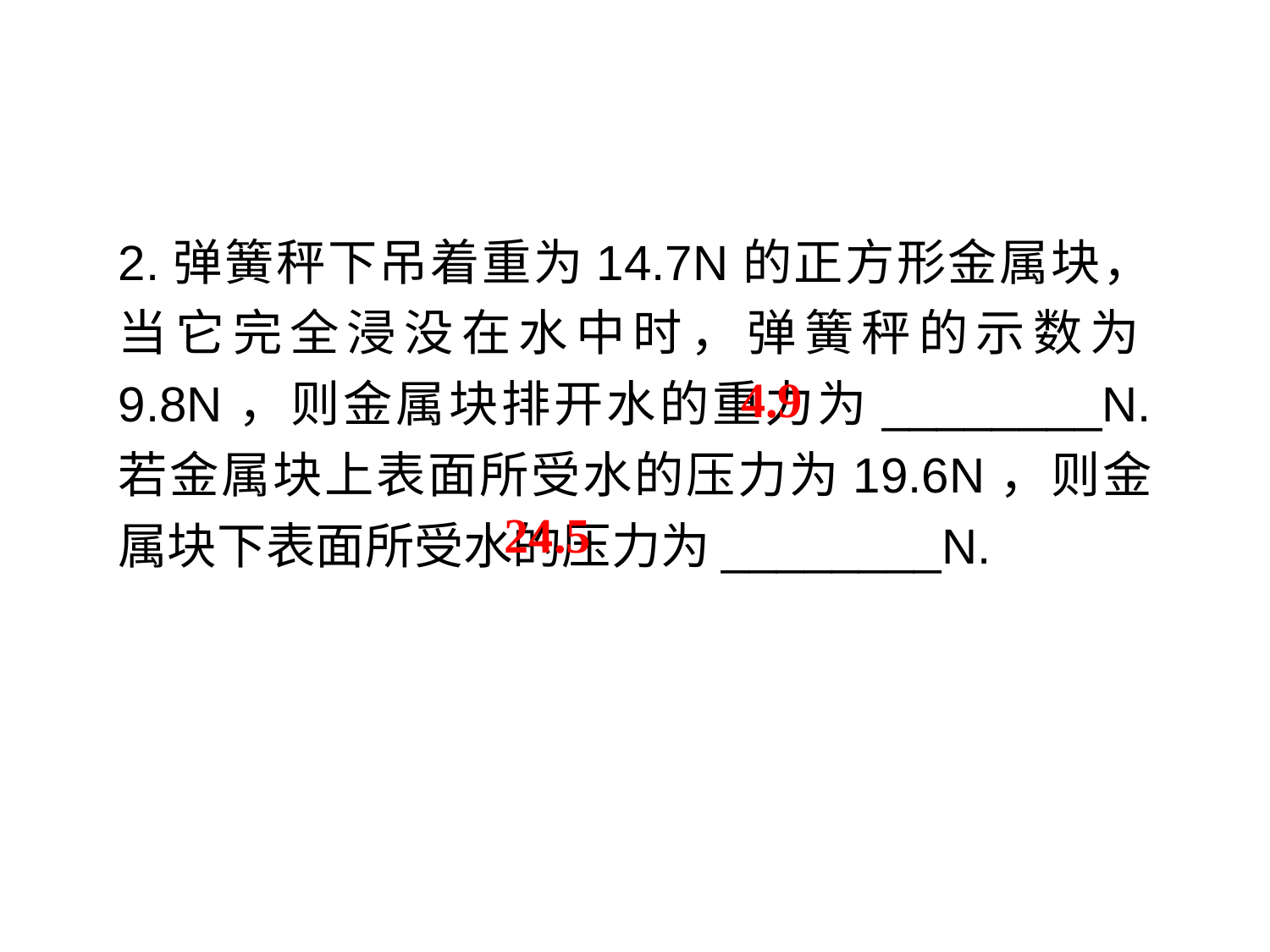

2.弹簧秤下吊着重为14.7N的正方形金属块，当它完全浸没在水中时，弹簧秤的示数为9.8N，则金属块排开水的重力为________N. 若金属块上表面所受水的压力为19.6N，则金属块下表面所受水的压力为________N.
4.9
24.5